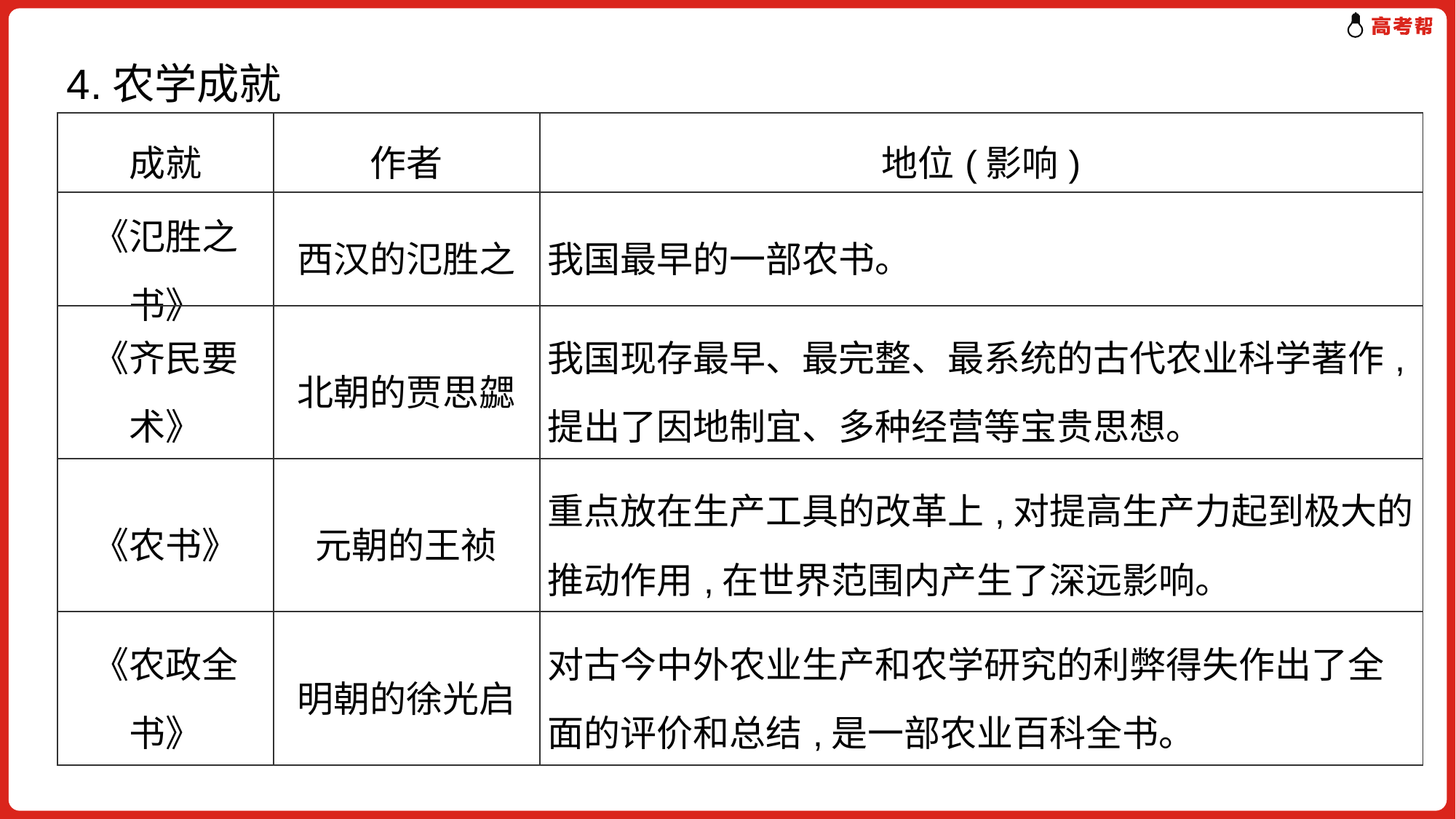

4.农学成就
| 成就 | 作者 | 地位(影响) |
| --- | --- | --- |
| 《氾胜之书》 | 西汉的氾胜之 | 我国最早的一部农书。 |
| 《齐民要术》 | 北朝的贾思勰 | 我国现存最早、最完整、最系统的古代农业科学著作,提出了因地制宜、多种经营等宝贵思想。 |
| 《农书》 | 元朝的王祯 | 重点放在生产工具的改革上,对提高生产力起到极大的推动作用,在世界范围内产生了深远影响。 |
| 《农政全书》 | 明朝的徐光启 | 对古今中外农业生产和农学研究的利弊得失作出了全面的评价和总结,是一部农业百科全书。 |